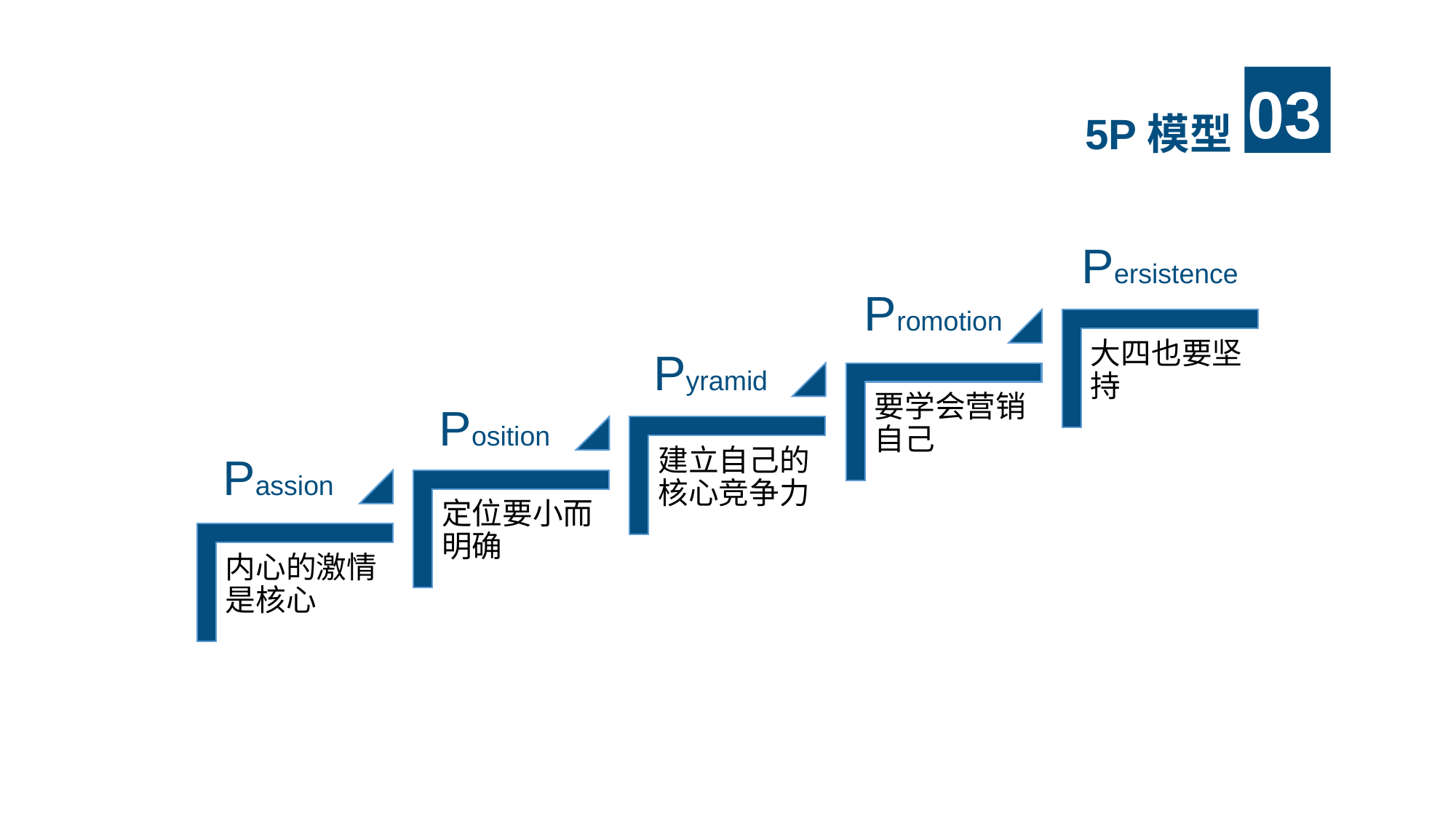

5P模型
Persistence
Promotion

大四也要坚持

要学会营销自己

建立自己的核心竞争力

定位要小而明确
内心的激情是核心
Pyramid
Position
Passion